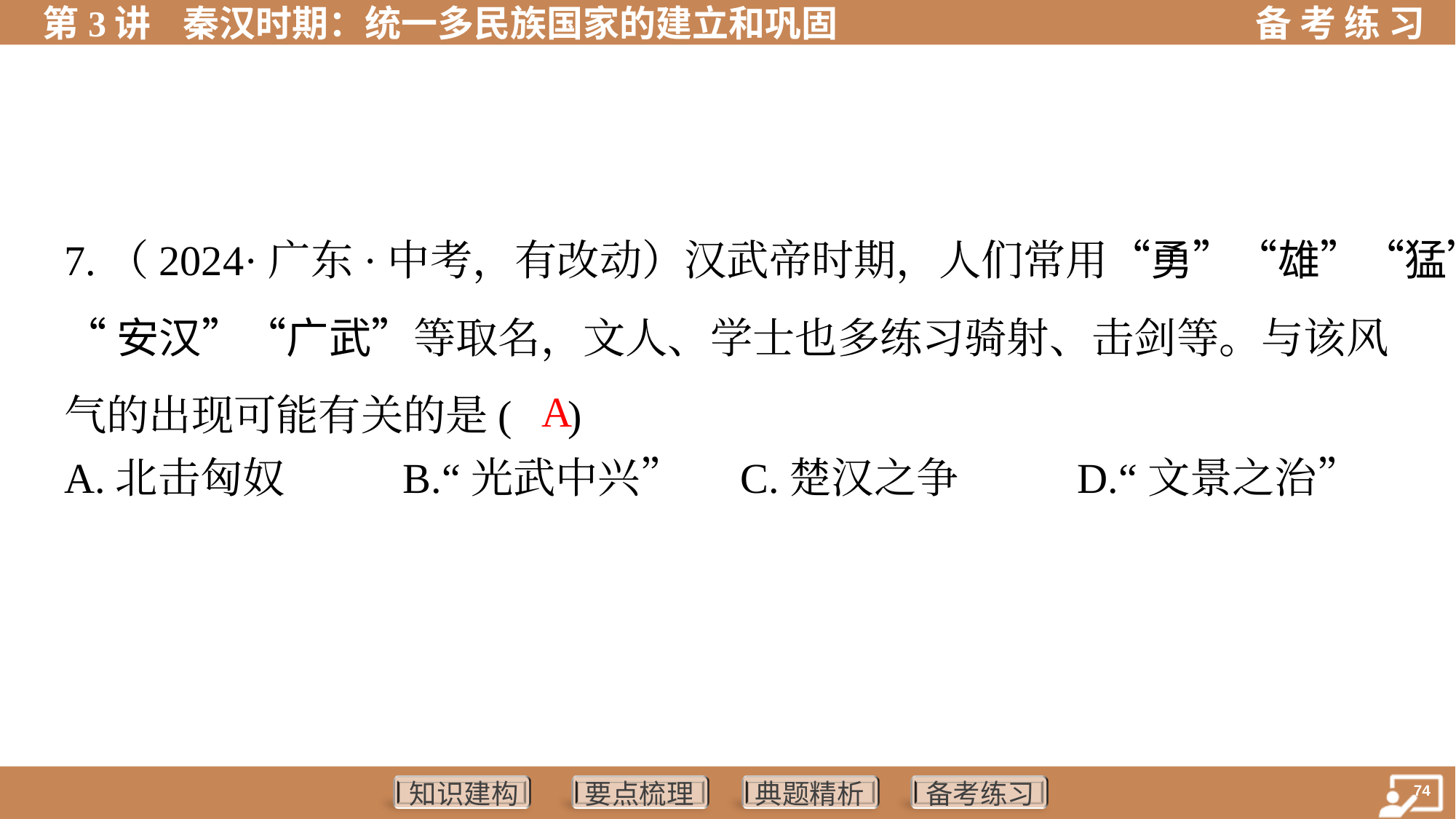

7.（2024·广东·中考，有改动）汉武帝时期，人们常用“勇”“雄”“猛”
“安汉”“广武”等取名，文人、学士也多练习骑射、击剑等。与该风
气的出现可能有关的是(     )
A
A.北击匈奴	B.“光武中兴”	C.楚汉之争	D.“文景之治”